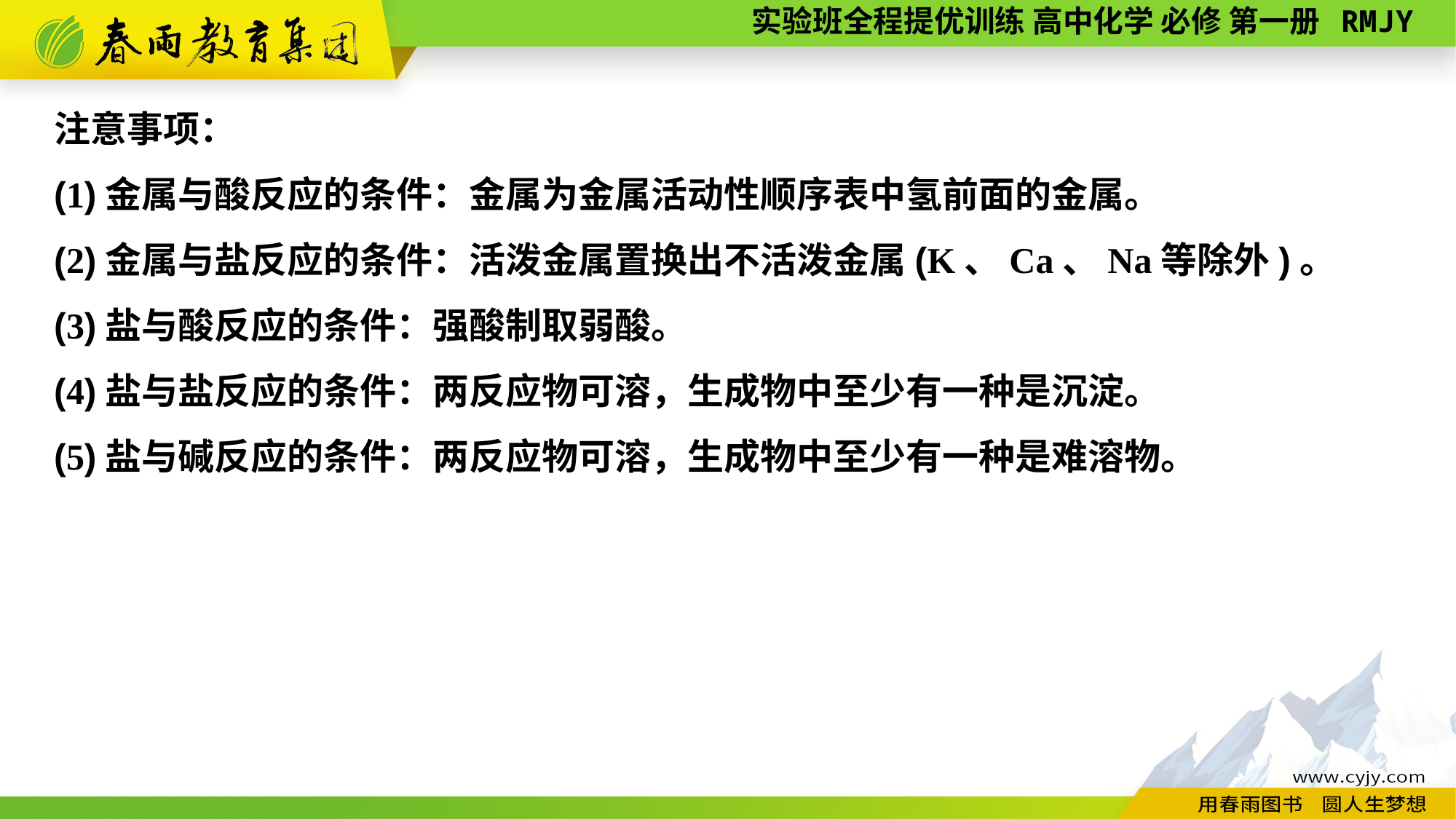

注意事项：
(1)金属与酸反应的条件：金属为金属活动性顺序表中氢前面的金属。
(2)金属与盐反应的条件：活泼金属置换出不活泼金属(K、Ca、Na等除外)。
(3)盐与酸反应的条件：强酸制取弱酸。
(4)盐与盐反应的条件：两反应物可溶，生成物中至少有一种是沉淀。
(5)盐与碱反应的条件：两反应物可溶，生成物中至少有一种是难溶物。